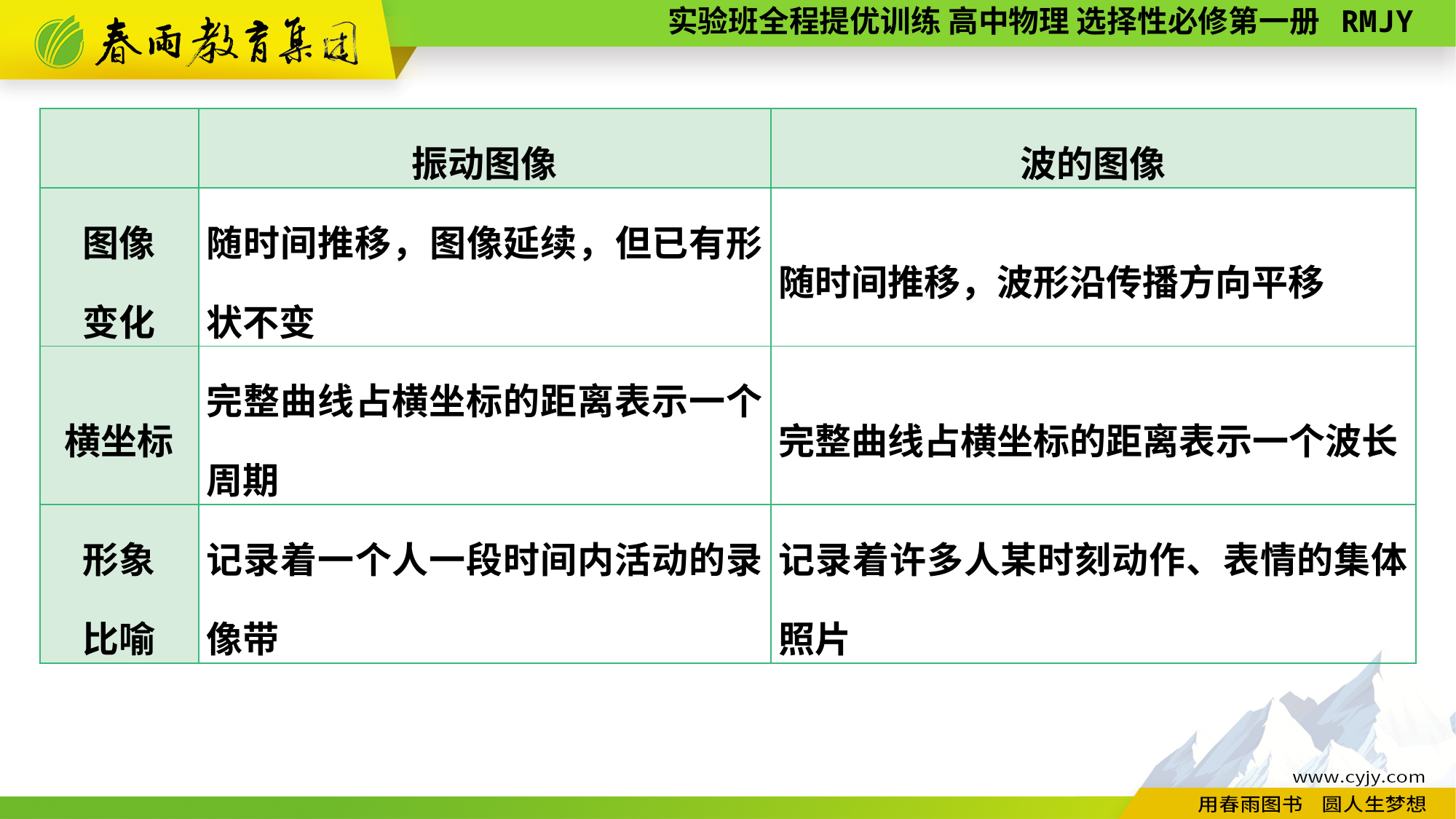

|  | 振动图像 | 波的图像 |
| --- | --- | --- |
| 图像 变化 | 随时间推移，图像延续，但已有形状不变 | 随时间推移，波形沿传播方向平移 |
| 横坐标 | 完整曲线占横坐标的距离表示一个周期 | 完整曲线占横坐标的距离表示一个波长 |
| 形象 比喻 | 记录着一个人一段时间内活动的录像带 | 记录着许多人某时刻动作、表情的集体照片 |